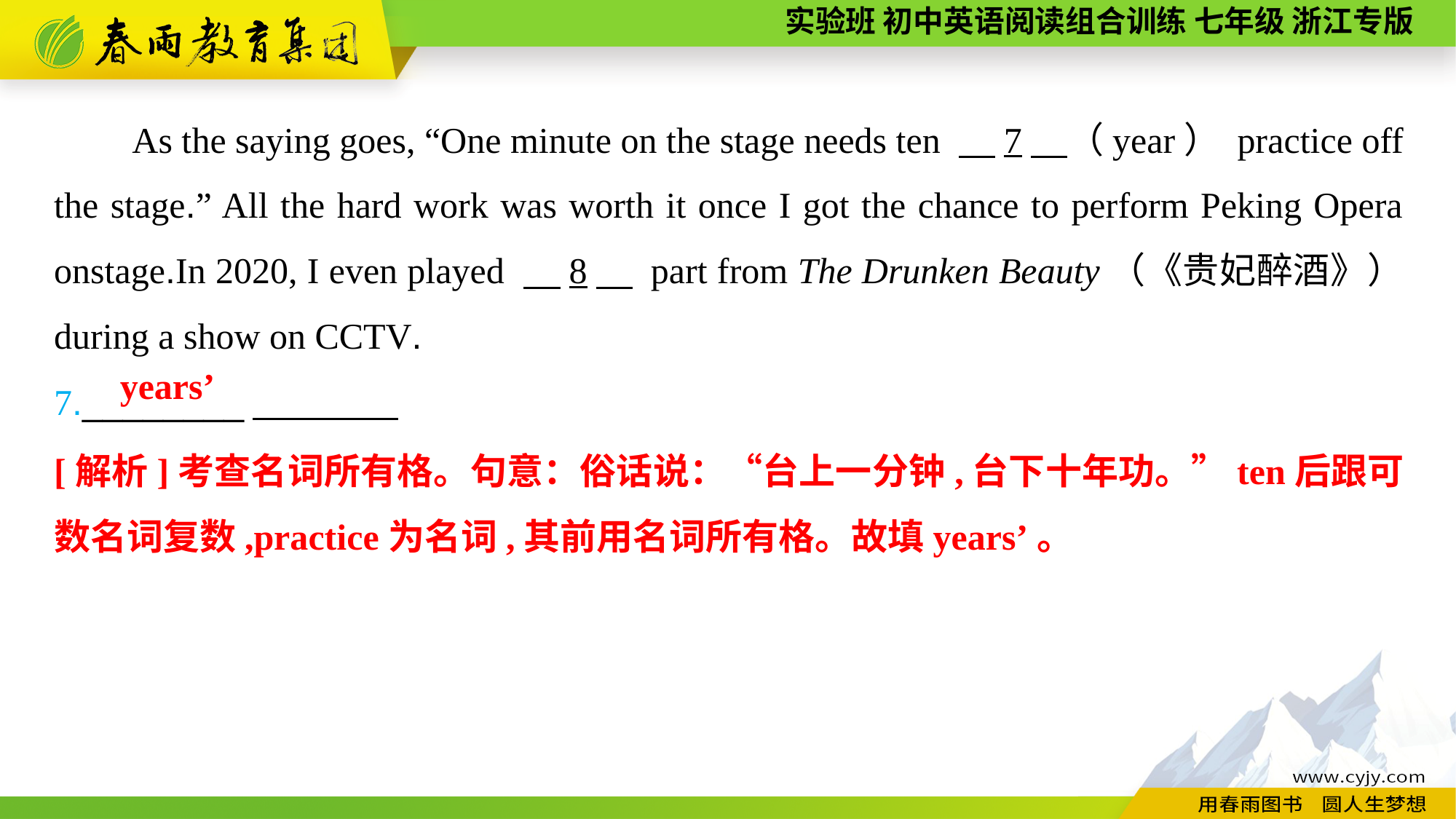

As the saying goes, “One minute on the stage needs ten 　7　（year） practice off the stage.” All the hard work was worth it once I got the chance to perform Peking Opera onstage.In 2020, I even played 　8　 part from The Drunken Beauty（《贵妃醉酒》） during a show on CCTV.
7.________
years’
[解析]考查名词所有格。句意：俗话说：“台上一分钟,台下十年功。”ten后跟可数名词复数,practice为名词,其前用名词所有格。故填years’。